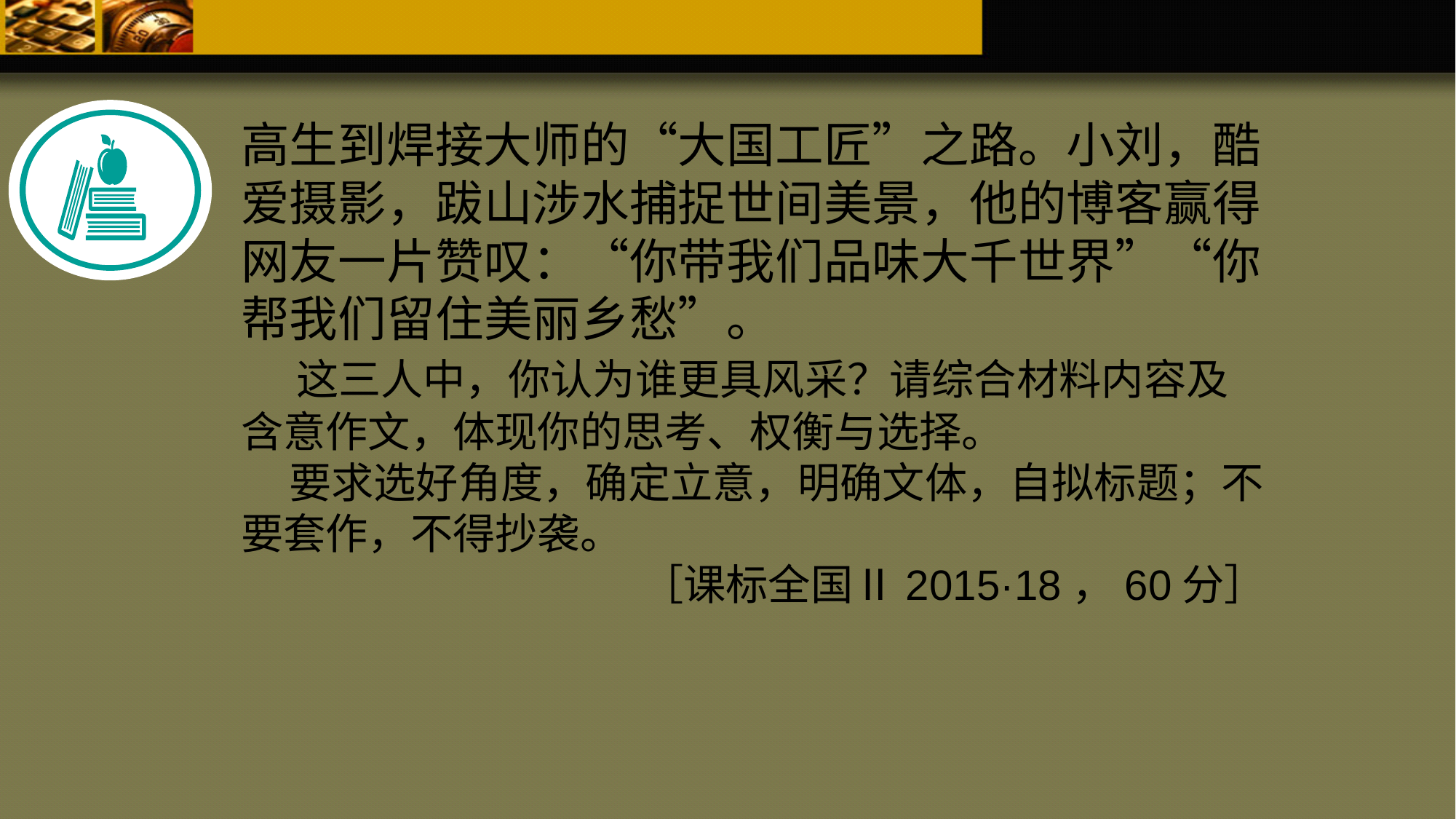

高生到焊接大师的“大国工匠”之路。小刘，酷爱摄影，跋山涉水捕捉世间美景，他的博客赢得网友一片赞叹：“你带我们品味大千世界”“你帮我们留住美丽乡愁”。
    这三人中，你认为谁更具风采？请综合材料内容及含意作文，体现你的思考、权衡与选择。
    要求选好角度，确定立意，明确文体，自拟标题；不要套作，不得抄袭。
［课标全国Ⅱ2015·18，60分］